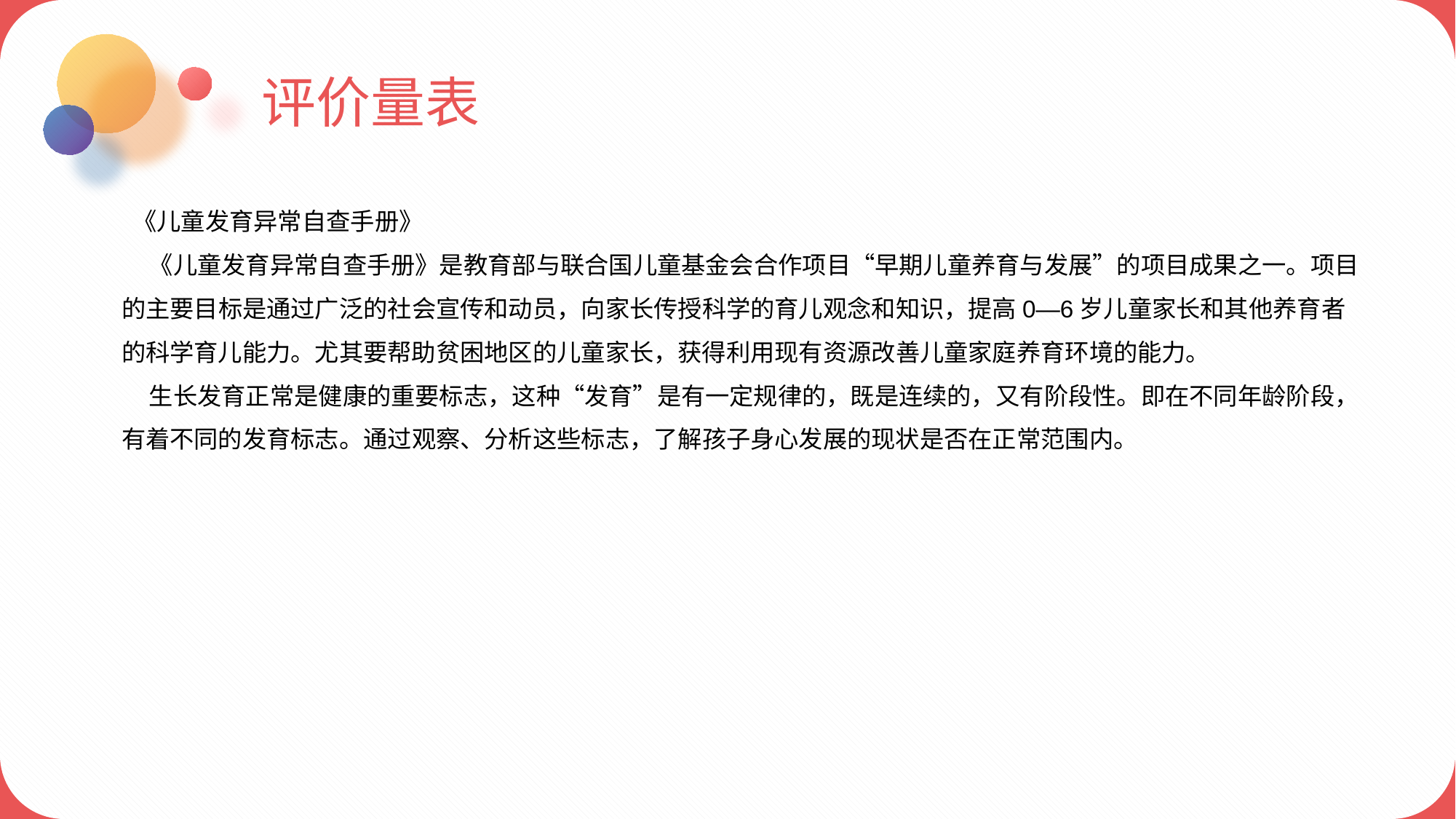

评价量表
 《儿童发育异常自查手册》
    《儿童发育异常自查手册》是教育部与联合国儿童基金会合作项目“早期儿童养育与发展”的项目成果之一。项目的主要目标是通过广泛的社会宣传和动员，向家长传授科学的育儿观念和知识，提高0—6岁儿童家长和其他养育者的科学育儿能力。尤其要帮助贫困地区的儿童家长，获得利用现有资源改善儿童家庭养育环境的能力。
    生长发育正常是健康的重要标志，这种“发育”是有一定规律的，既是连续的，又有阶段性。即在不同年龄阶段，有着不同的发育标志。通过观察、分析这些标志，了解孩子身心发展的现状是否在正常范围内。